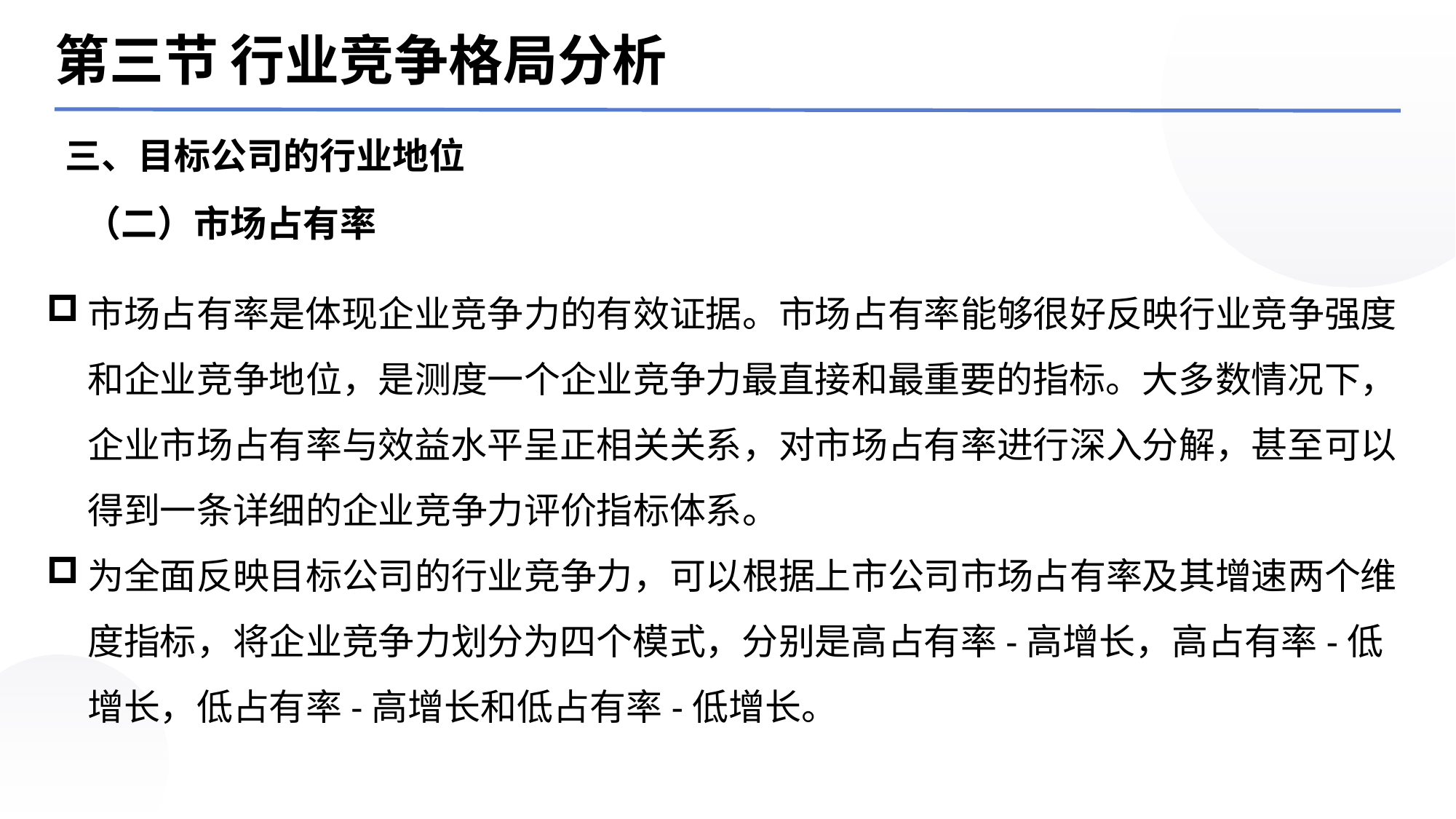

第三节 行业竞争格局分析
三、目标公司的行业地位
（二）市场占有率

市场占有率是体现企业竞争力的有效证据。市场占有率能够很好反映行业竞争强度和企业竞争地位，是测度一个企业竞争力最直接和最重要的指标。大多数情况下，企业市场占有率与效益水平呈正相关关系，对市场占有率进行深入分解，甚至可以得到一条详细的企业竞争力评价指标体系。
为全面反映目标公司的行业竞争力，可以根据上市公司市场占有率及其增速两个维度指标，将企业竞争力划分为四个模式，分别是高占有率-高增长，高占有率-低增长，低占有率-高增长和低占有率-低增长。